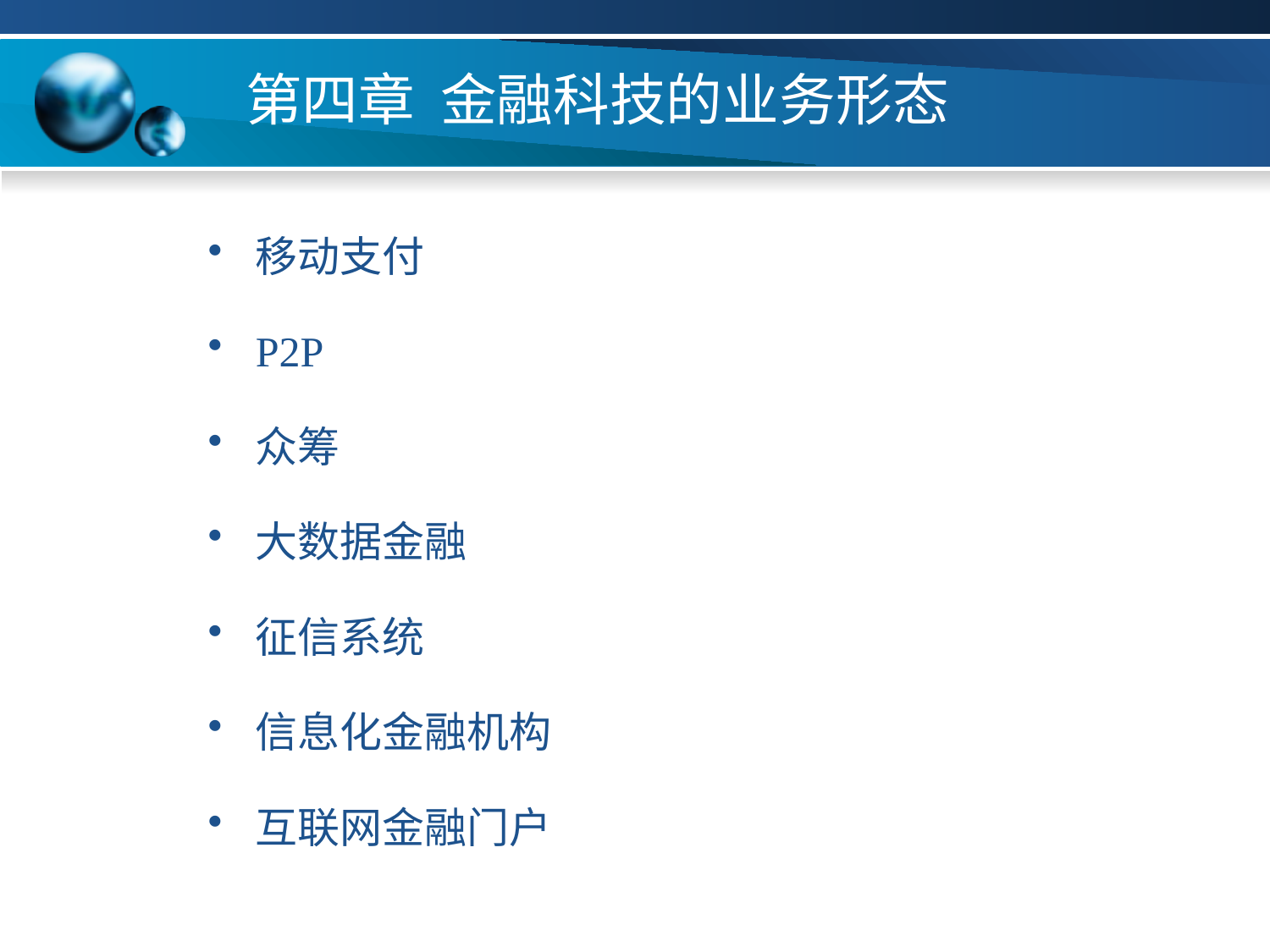

# 第四章  金融科技的业务形态
移动支付
P2P
众筹
大数据金融
征信系统
信息化金融机构
互联网金融门户